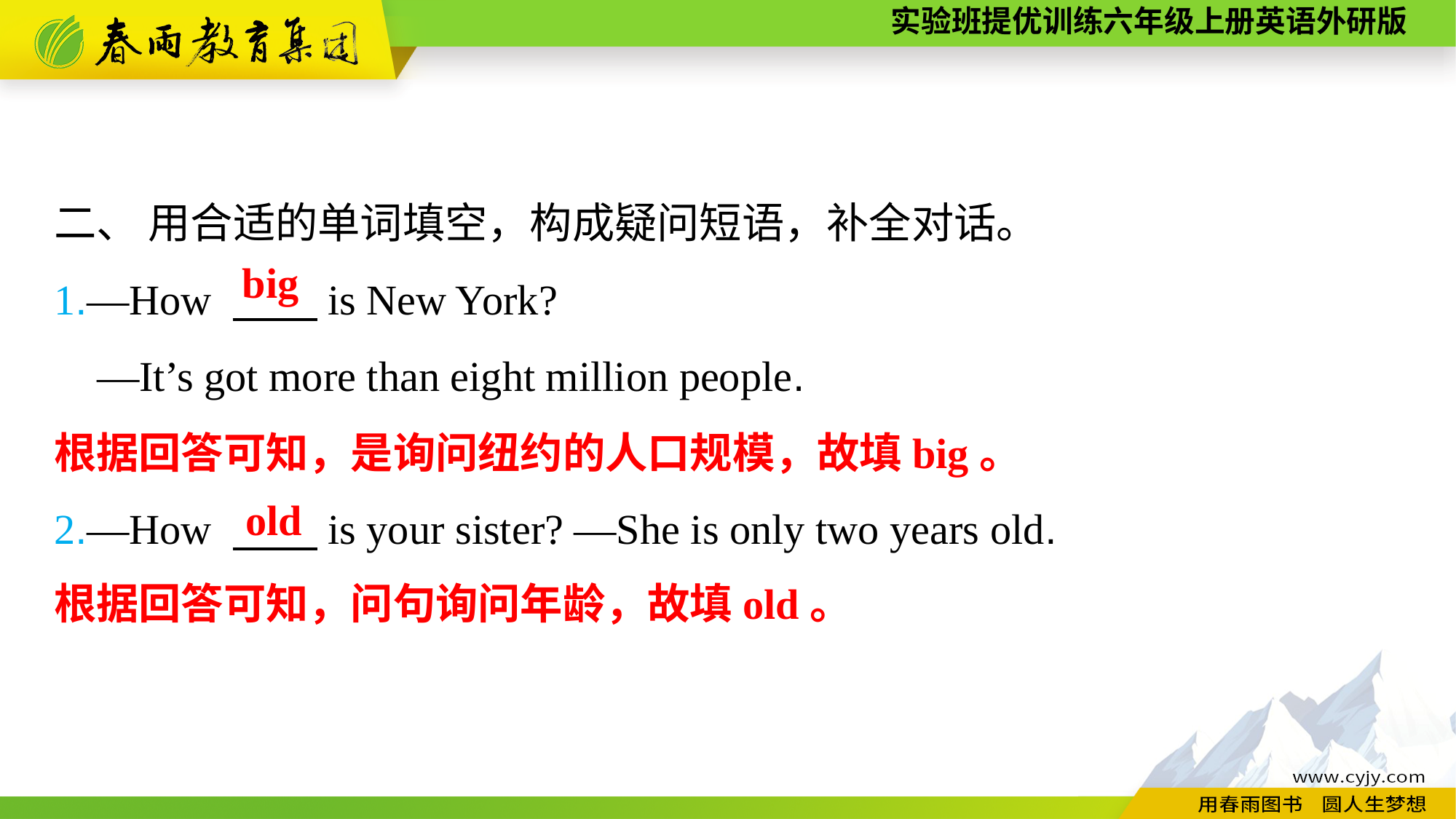

二、 用合适的单词填空，构成疑问短语，补全对话。
1.—How 　　is New York?
—It’s got more than eight million people.

2.—How 　　is your sister? —She is only two years old.
big
根据回答可知，是询问纽约的人口规模，故填big。
old
根据回答可知，问句询问年龄，故填old。